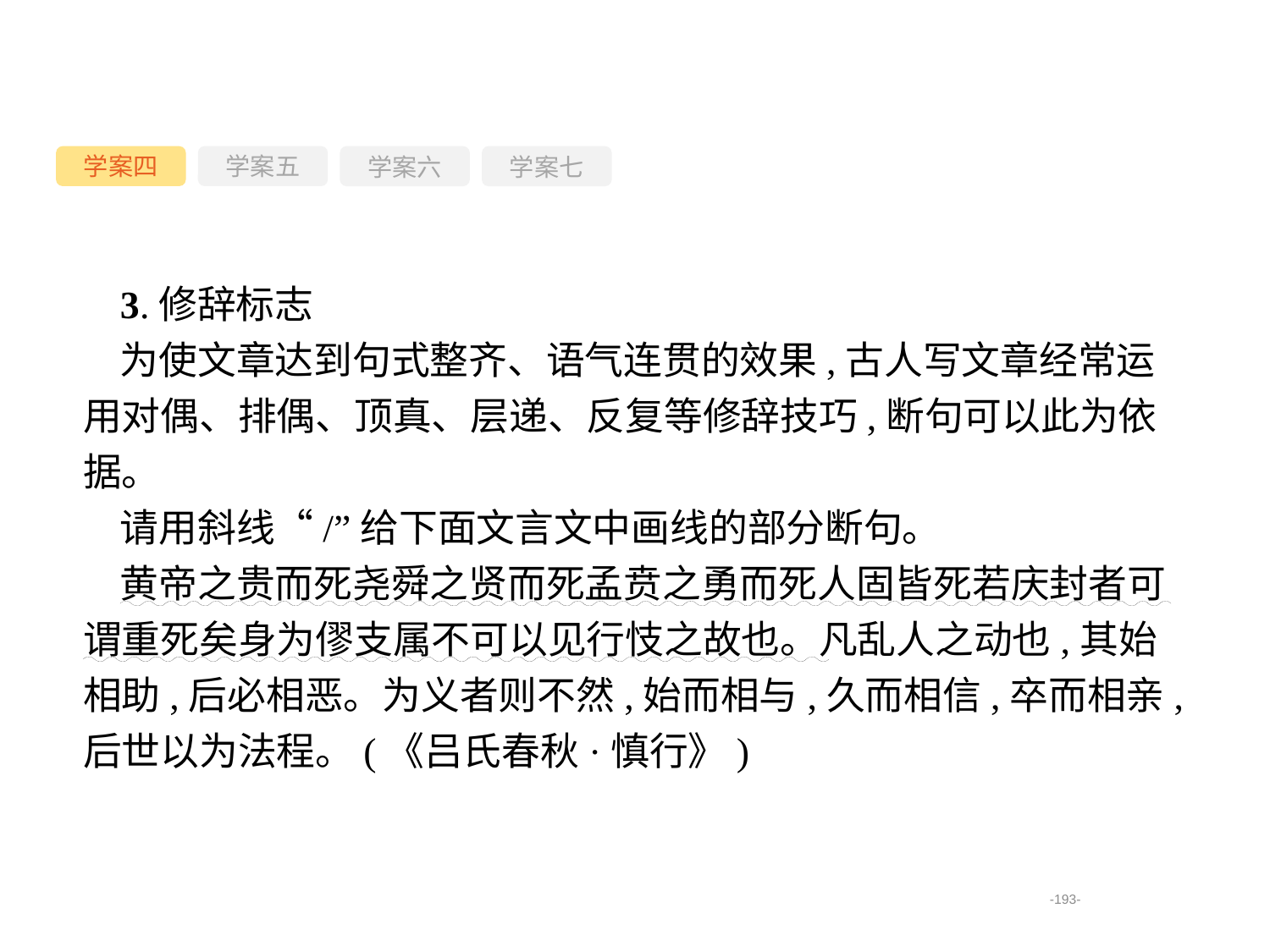

学案四
学案六
学案七
学案五
3.修辞标志
为使文章达到句式整齐、语气连贯的效果,古人写文章经常运用对偶、排偶、顶真、层递、反复等修辞技巧,断句可以此为依据。
请用斜线“/”给下面文言文中画线的部分断句。
黄帝之贵而死尧舜之贤而死孟贲之勇而死人固皆死若庆封者可谓重死矣身为僇支属不可以见行忮之故也。凡乱人之动也,其始相助,后必相恶。为义者则不然,始而相与,久而相信,卒而相亲,后世以为法程。(《吕氏春秋·慎行》)
-193-